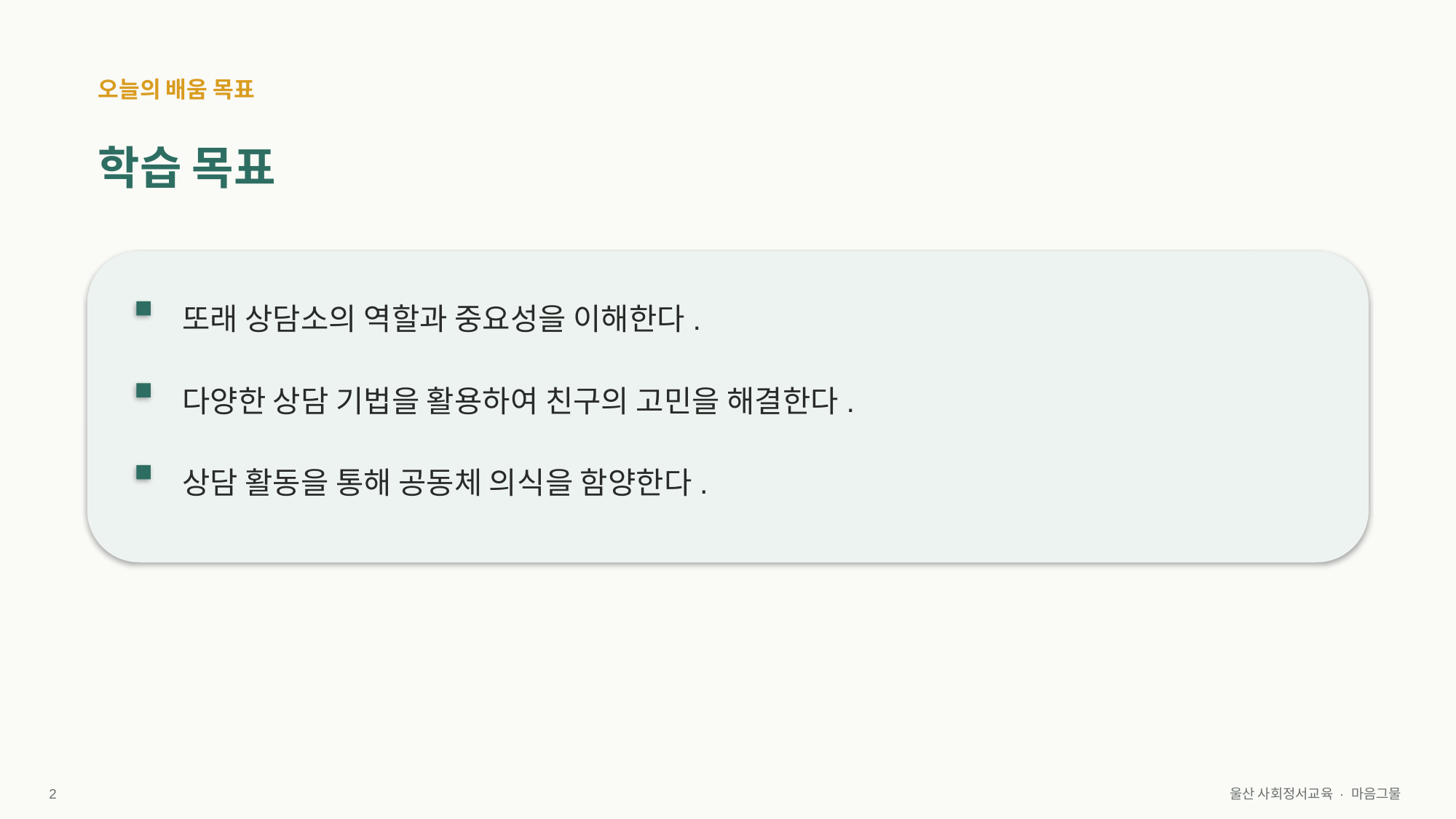

오늘의 배움 목표
학습 목표

또래 상담소의 역할과 중요성을 이해한다.

다양한 상담 기법을 활용하여 친구의 고민을 해결한다.

상담 활동을 통해 공동체 의식을 함양한다.

2
울산 사회정서교육 · 마음그물